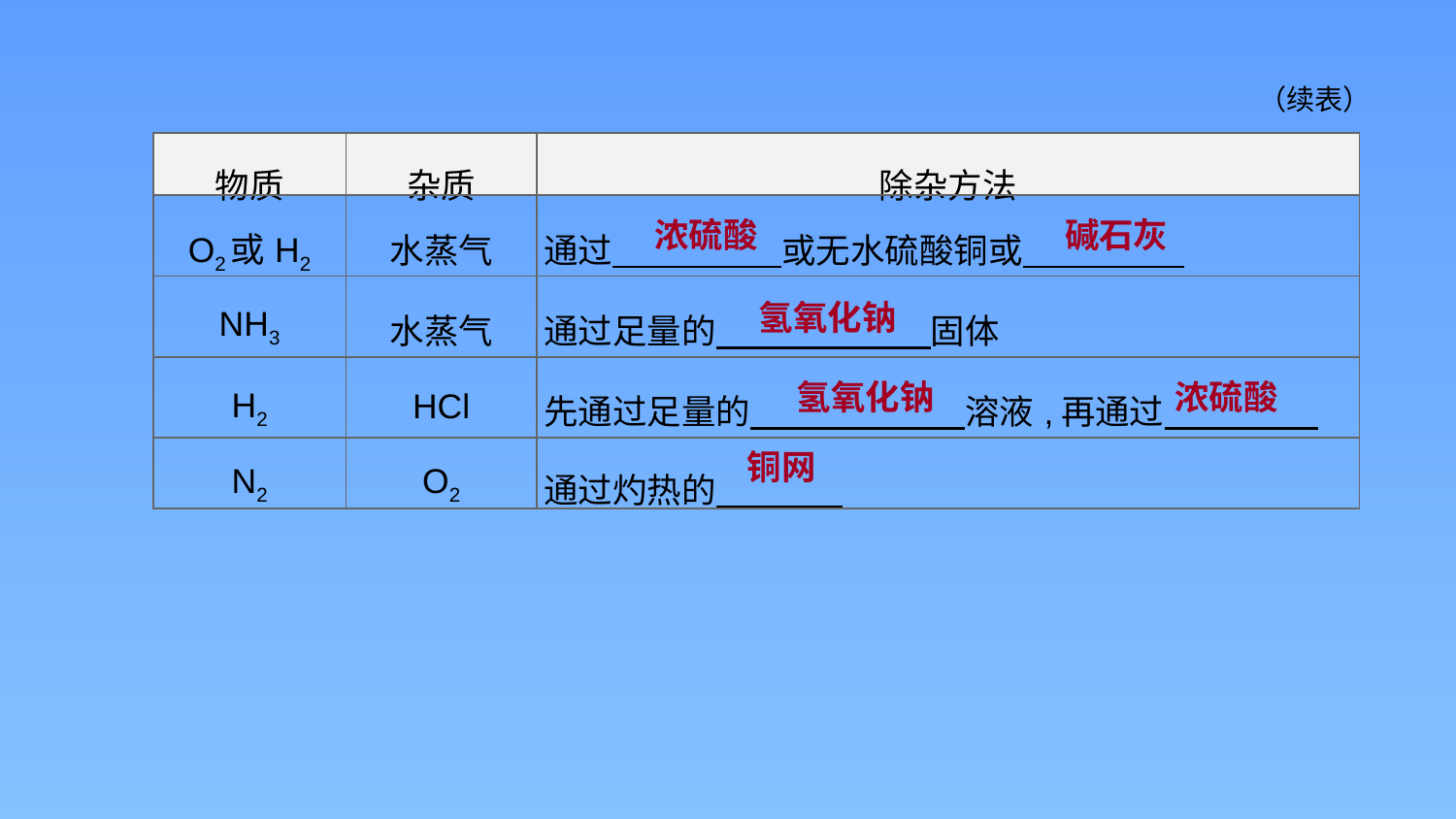

（续表）
| 物质 | 杂质 | 除杂方法 |
| --- | --- | --- |
| O2或H2 | 水蒸气 | 通过　 　　　或无水硫酸铜或 |
| NH3 | 水蒸气 | 通过足量的　　 　　　　固体 |
| H2 | HCl | 先通过足量的　 　　　　　溶液,再通过 |
| N2 | O2 | 通过灼热的 |
浓硫酸
碱石灰
氢氧化钠
氢氧化钠
浓硫酸
铜网